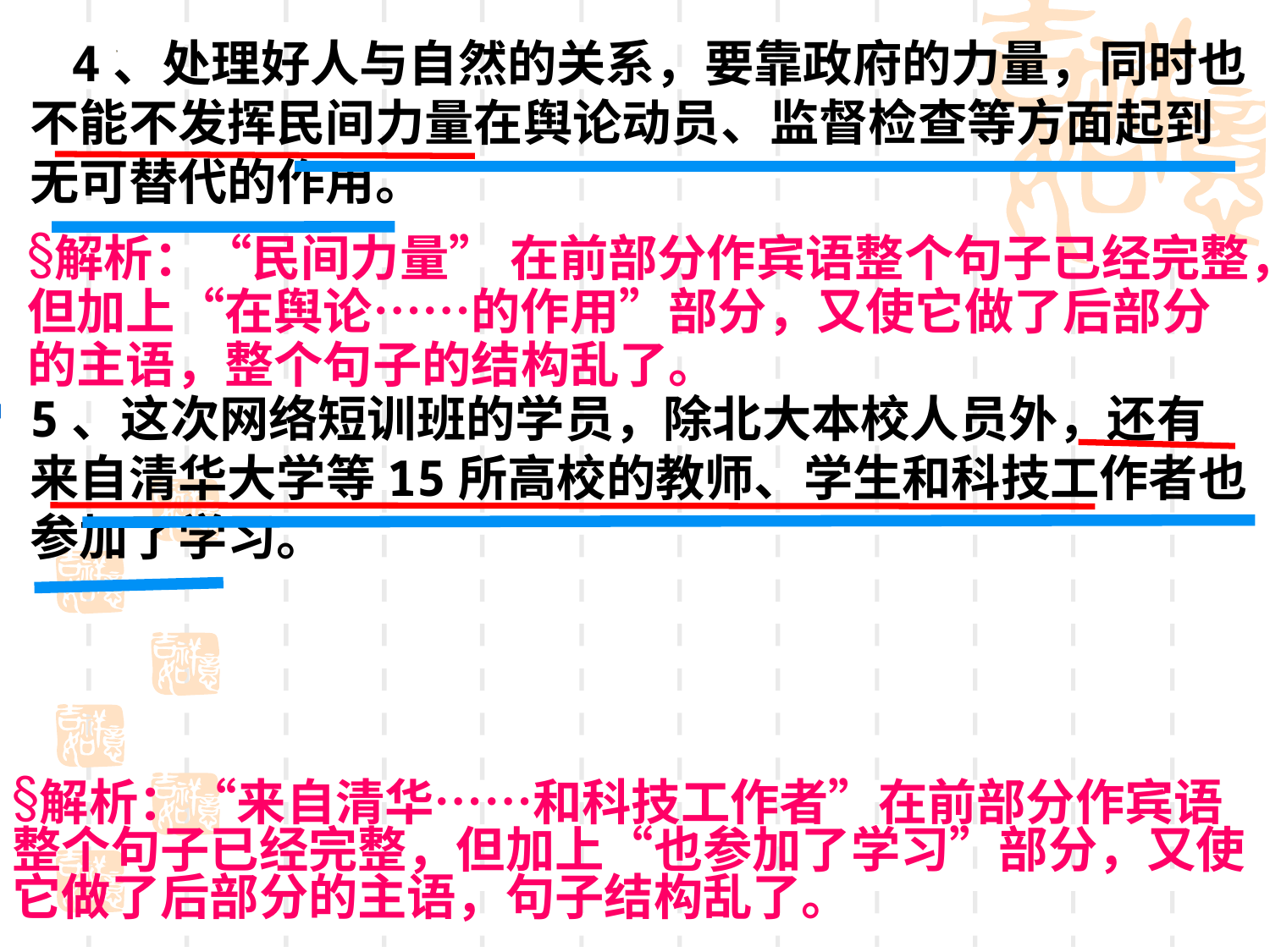

4、处理好人与自然的关系，要靠政府的力量，同时也不能不发挥民间力量在舆论动员、监督检查等方面起到无可替代的作用。

5、这次网络短训班的学员，除北大本校人员外，还有来自清华大学等15所高校的教师、学生和科技工作者也参加了学习。
解析：“民间力量” 在前部分作宾语整个句子已经完整，但加上“在舆论……的作用”部分，又使它做了后部分的主语，整个句子的结构乱了。

解析：“来自清华……和科技工作者”在前部分作宾语整个句子已经完整，但加上“也参加了学习”部分，又使它做了后部分的主语，句子结构乱了。